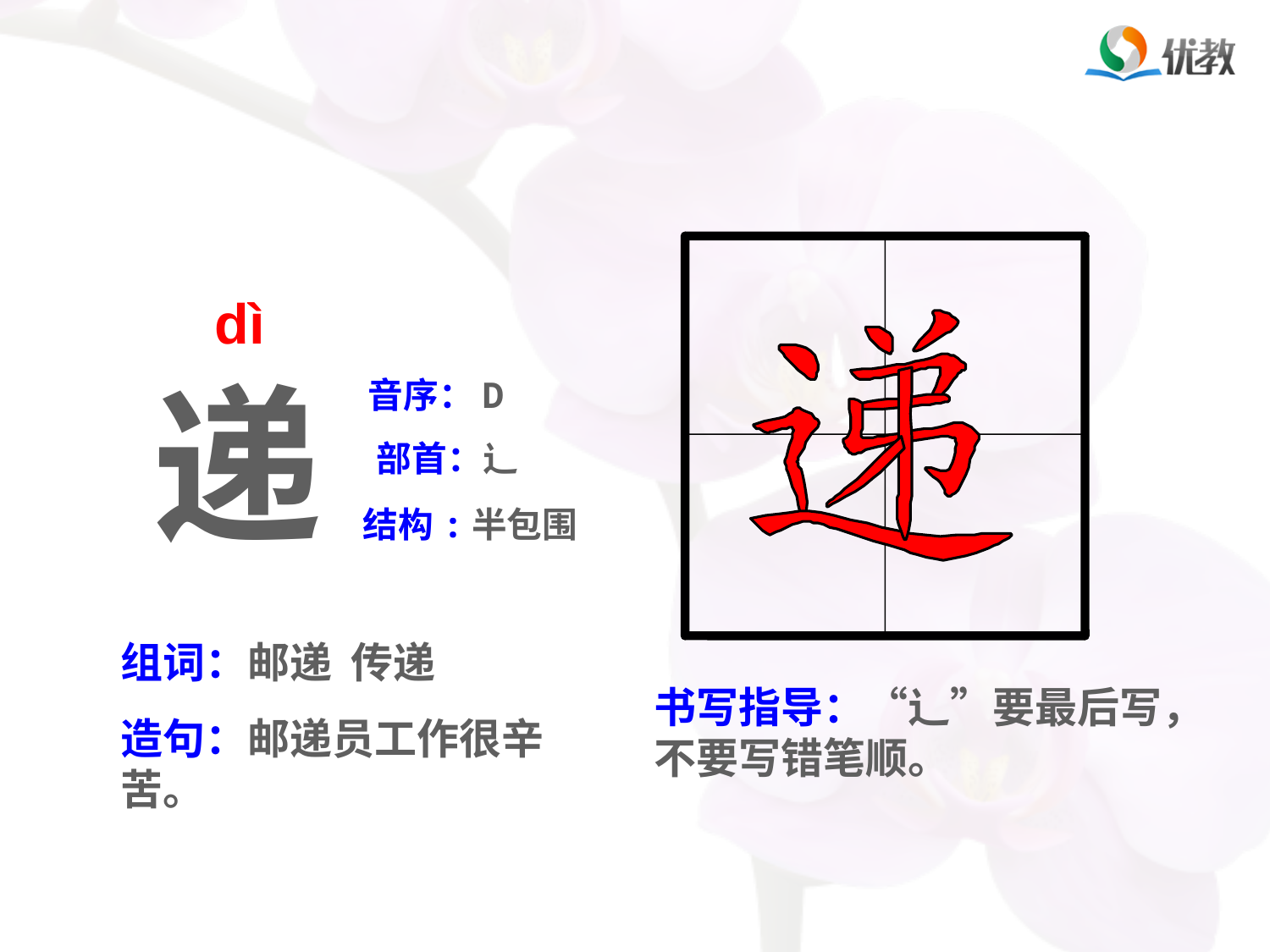

dì

递

音序：D

部首：辶

结构:半包围

组词：邮递  传递
书写指导：“辶”要最后写，不要写错笔顺。
造句：邮递员工作很辛苦。